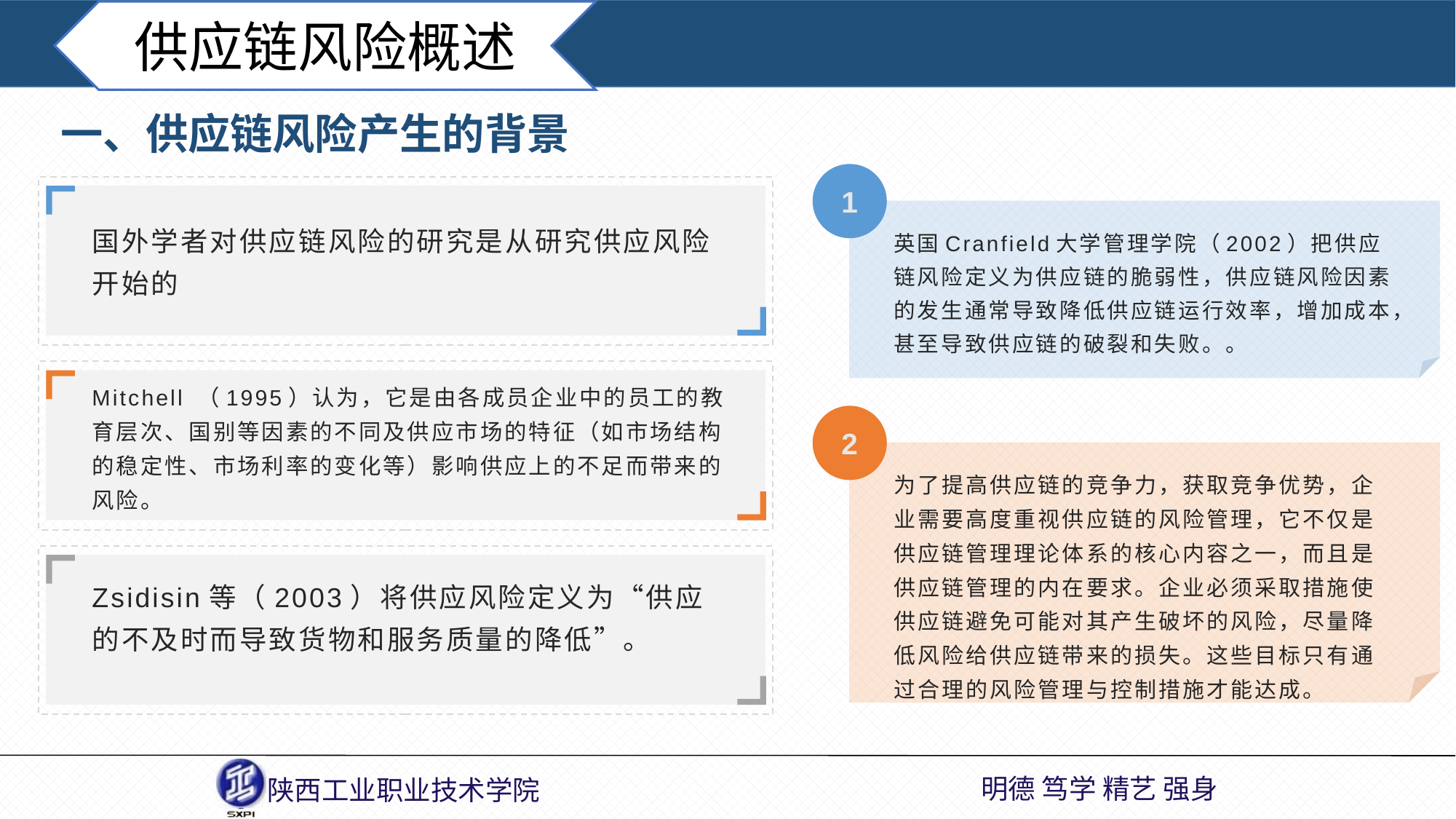

供应链风险概述
一、供应链风险产生的背景

1

国外学者对供应链风险的研究是从研究供应风险开始的
英国Cranfield大学管理学院（2002）把供应链风险定义为供应链的脆弱性，供应链风险因素的发生通常导致降低供应链运行效率，增加成本，甚至导致供应链的破裂和失败。。

Mitchell （1995）认为，它是由各成员企业中的员工的教育层次、国别等因素的不同及供应市场的特征（如市场结构的稳定性、市场利率的变化等）影响供应上的不足而带来的风险。

2

为了提高供应链的竞争力，获取竞争优势，企业需要高度重视供应链的风险管理，它不仅是供应链管理理论体系的核心内容之一，而且是供应链管理的内在要求。企业必须采取措施使供应链避免可能对其产生破坏的风险，尽量降低风险给供应链带来的损失。这些目标只有通过合理的风险管理与控制措施才能达成。

Zsidisin等（2003）将供应风险定义为“供应的不及时而导致货物和服务质量的降低”。